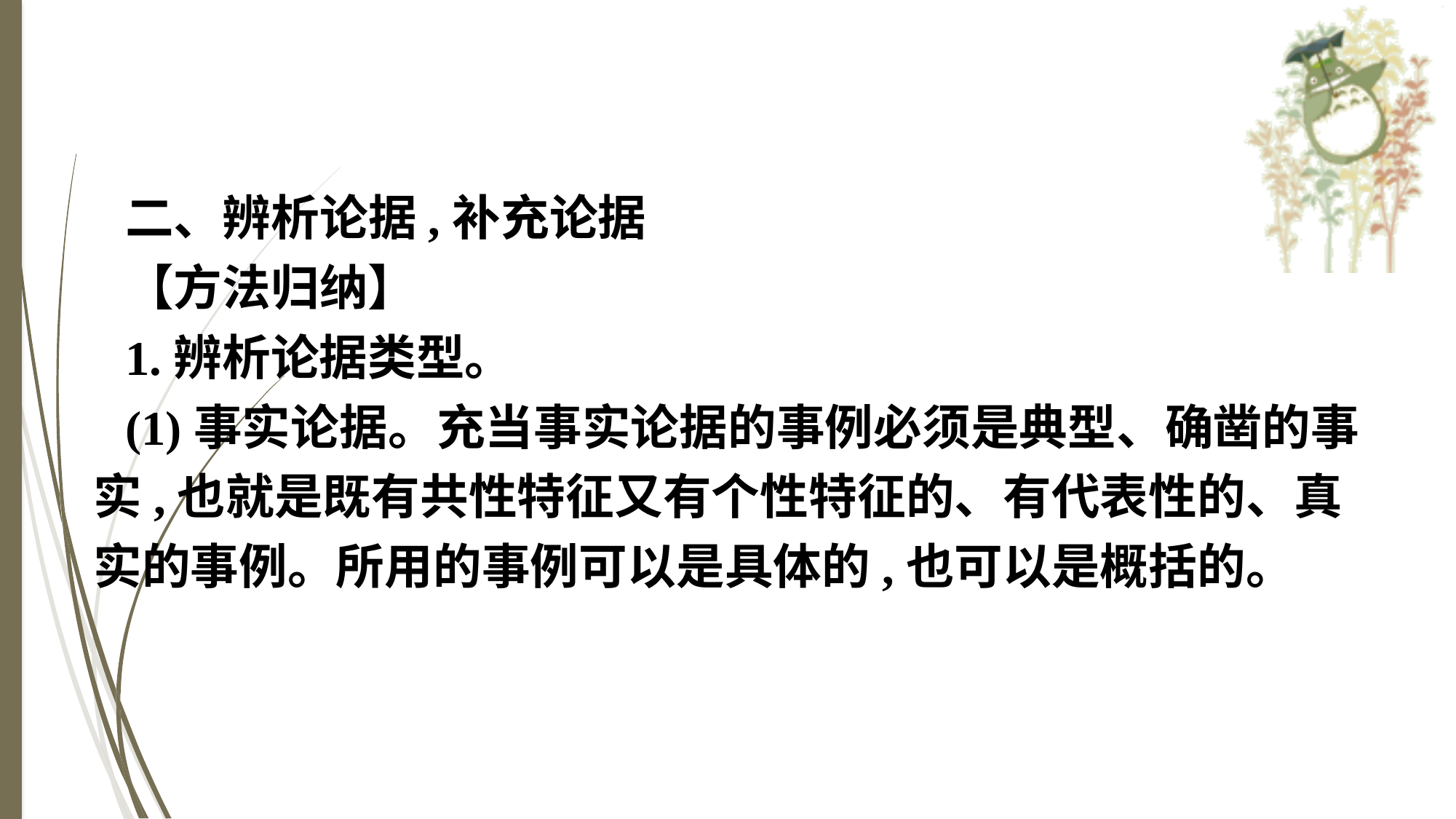

二、辨析论据,补充论据
【方法归纳】
1.辨析论据类型。
(1)事实论据。充当事实论据的事例必须是典型、确凿的事实,也就是既有共性特征又有个性特征的、有代表性的、真实的事例。所用的事例可以是具体的,也可以是概括的。